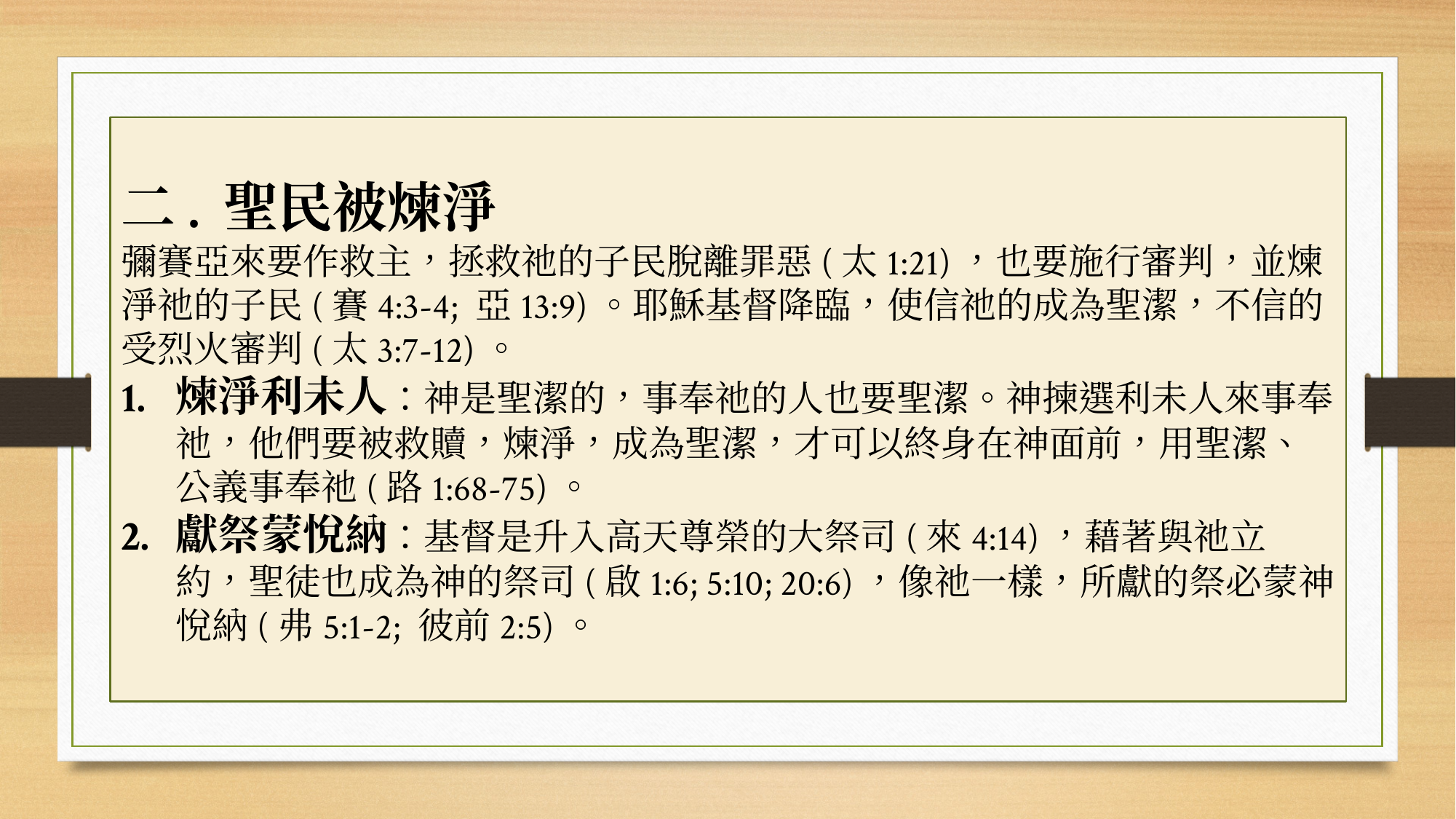

二. 聖民被煉淨
彌賽亞來要作救主，拯救祂的子民脫離罪惡(太1:21)，也要施行審判，並煉淨祂的子民(賽4:3-4; 亞13:9)。耶穌基督降臨，使信祂的成為聖潔，不信的受烈火審判(太3:7-12)。
煉淨利未人：神是聖潔的，事奉祂的人也要聖潔。神揀選利未人來事奉祂，他們要被救贖，煉淨，成為聖潔，才可以終身在神面前，用聖潔、公義事奉祂(路1:68-75)。
獻祭蒙悅納：基督是升入高天尊榮的大祭司(來4:14)，藉著與祂立約，聖徒也成為神的祭司(啟1:6; 5:10; 20:6)，像祂一樣，所獻的祭必蒙神悅納(弗5:1-2; 彼前2:5)。
#